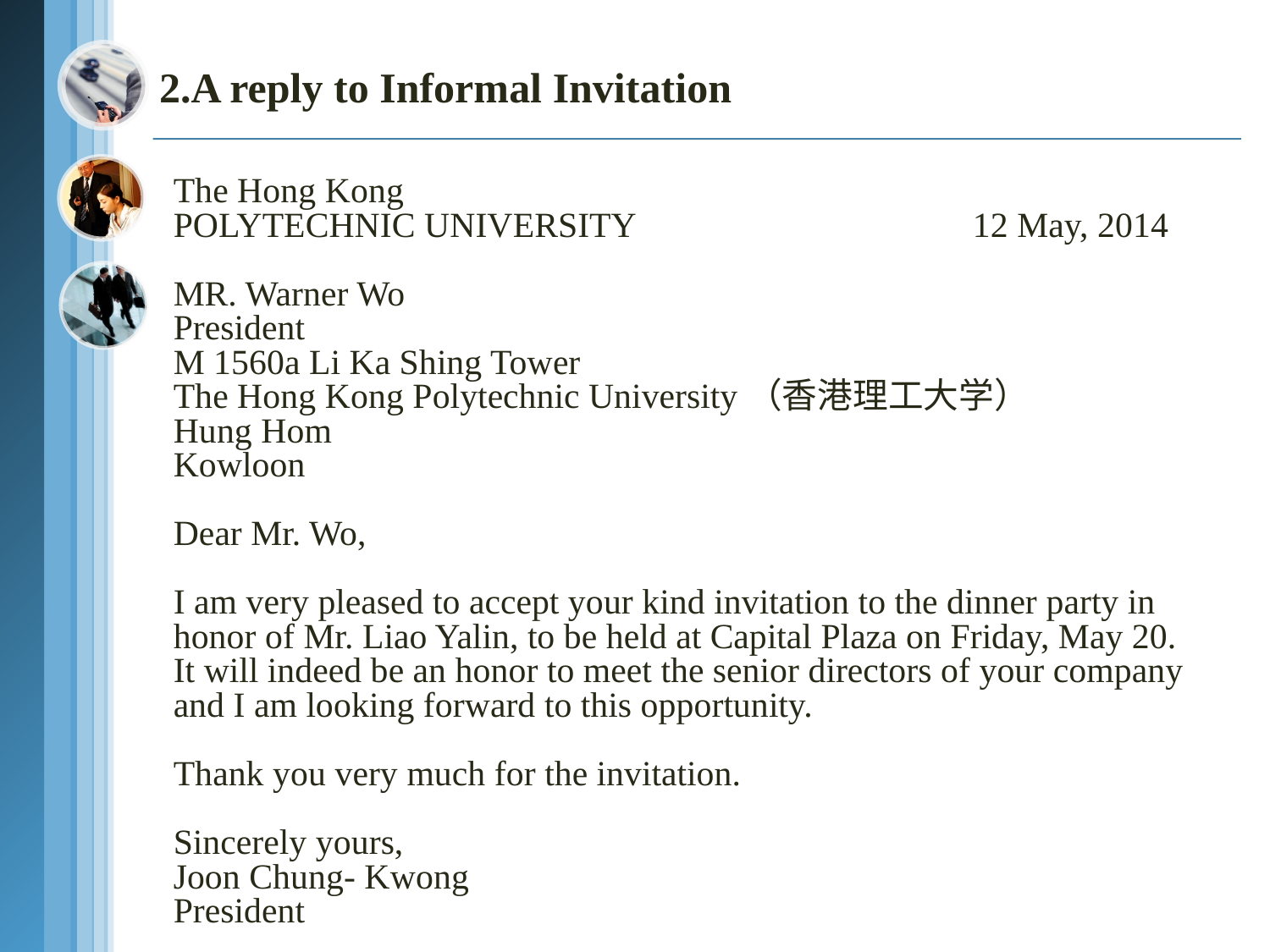

2.A reply to Informal Invitation

The Hong Kong
POLYTECHNIC UNIVERSITY                                      12 May, 2014

MR. Warner Wo
President
M 1560a Li Ka Shing Tower
The Hong Kong Polytechnic University（香港理工大学）
Hung Hom
Kowloon

Dear Mr. Wo,

I am very pleased to accept your kind invitation to the dinner party in
honor of Mr. Liao Yalin, to be held at Capital Plaza on Friday, May 20.
It will indeed be an honor to meet the senior directors of your company
and I am looking forward to this opportunity.

Thank you very much for the invitation.

Sincerely yours,
Joon Chung- Kwong
President